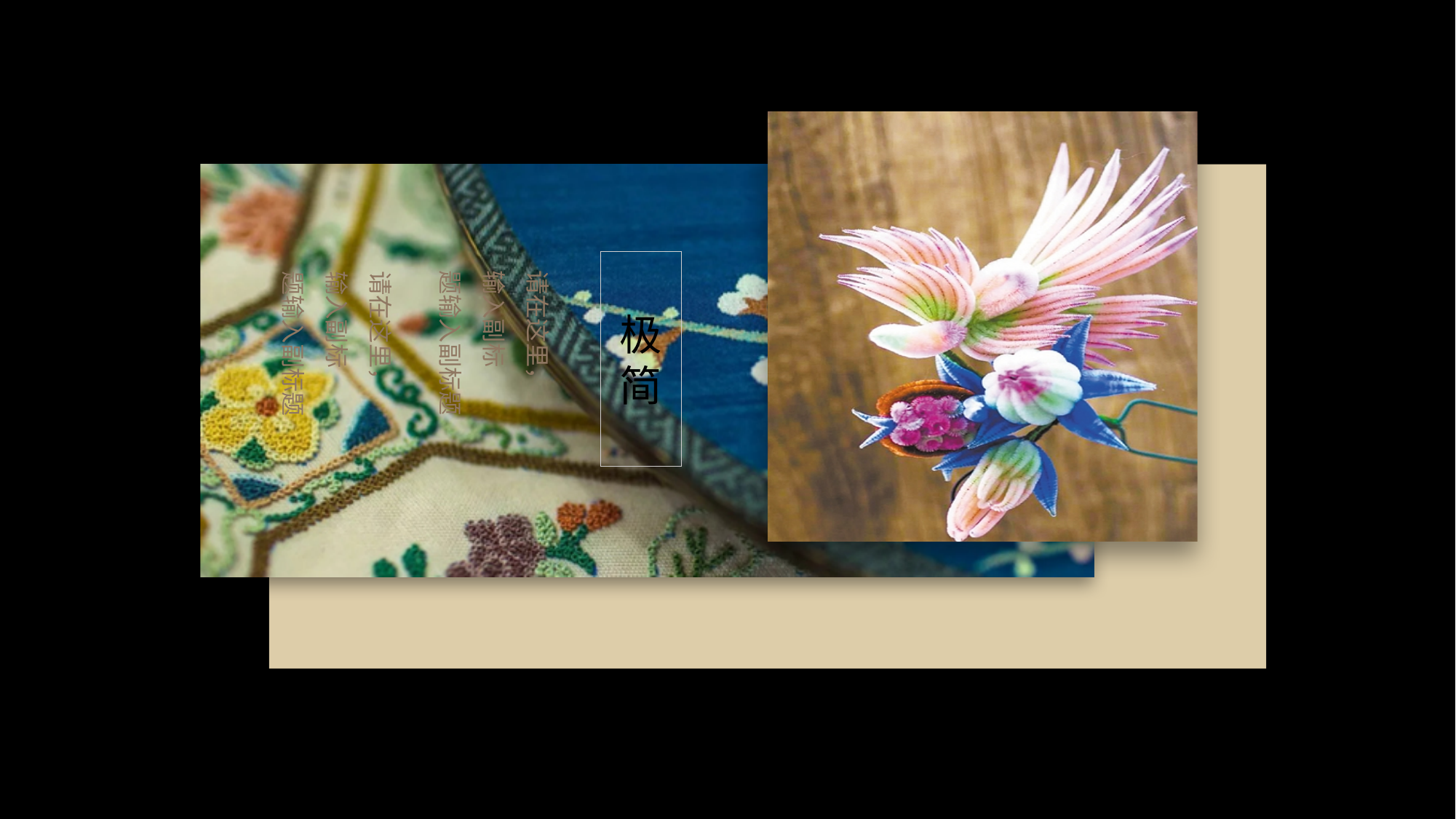

极简

请在这里，
输入副标
题输入副标题

请在这里，
输入副标
题输入副标题